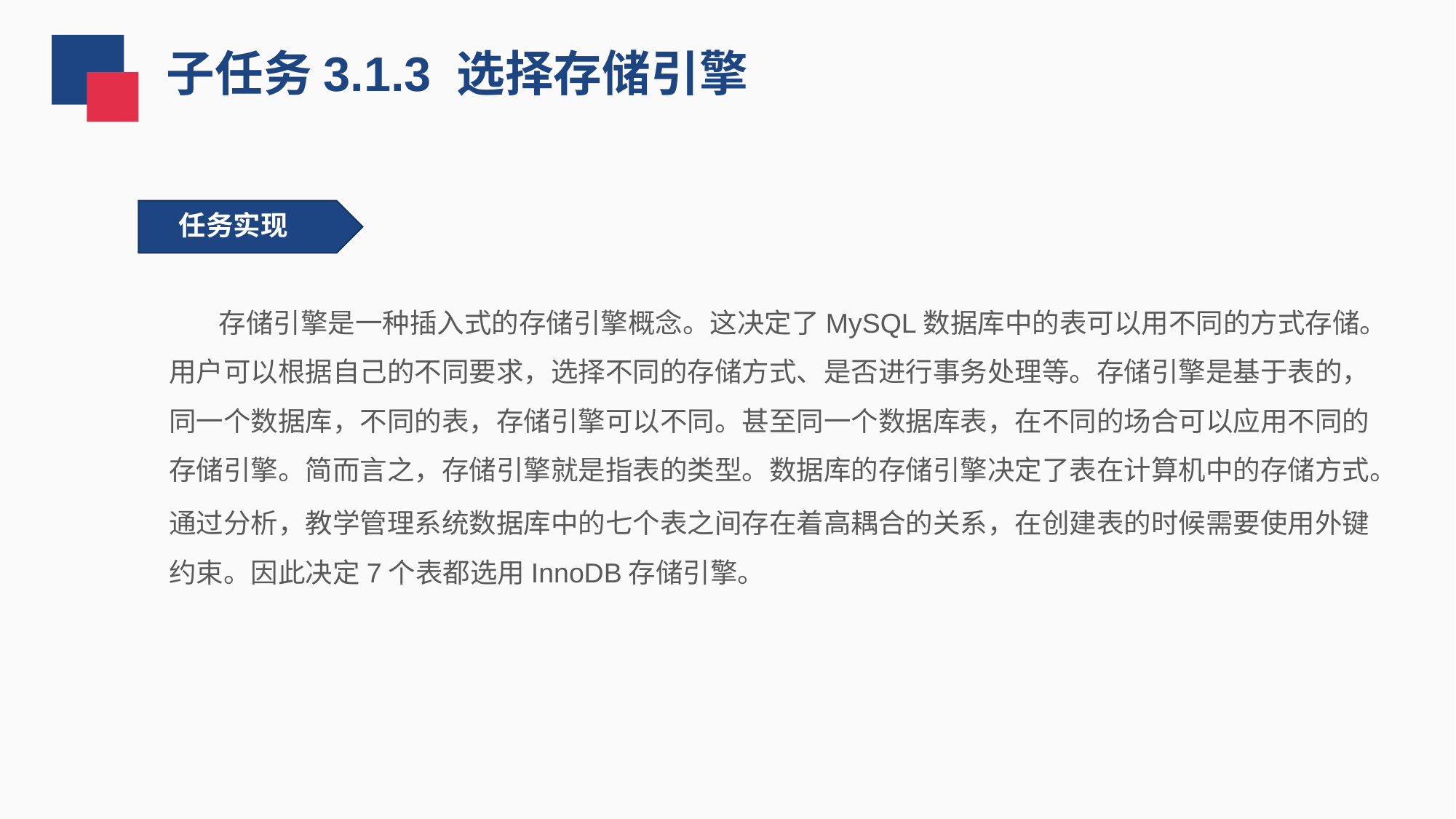

子任务3.1.3 选择存储引擎

任务实现
       存储引擎是一种插入式的存储引擎概念。这决定了MySQL数据库中的表可以用不同的方式存储。用户可以根据自己的不同要求，选择不同的存储方式、是否进行事务处理等。存储引擎是基于表的，同一个数据库，不同的表，存储引擎可以不同。甚至同一个数据库表，在不同的场合可以应用不同的存储引擎。简而言之，存储引擎就是指表的类型。数据库的存储引擎决定了表在计算机中的存储方式。
通过分析，教学管理系统数据库中的七个表之间存在着高耦合的关系，在创建表的时候需要使用外键约束。因此决定7个表都选用InnoDB存储引擎。